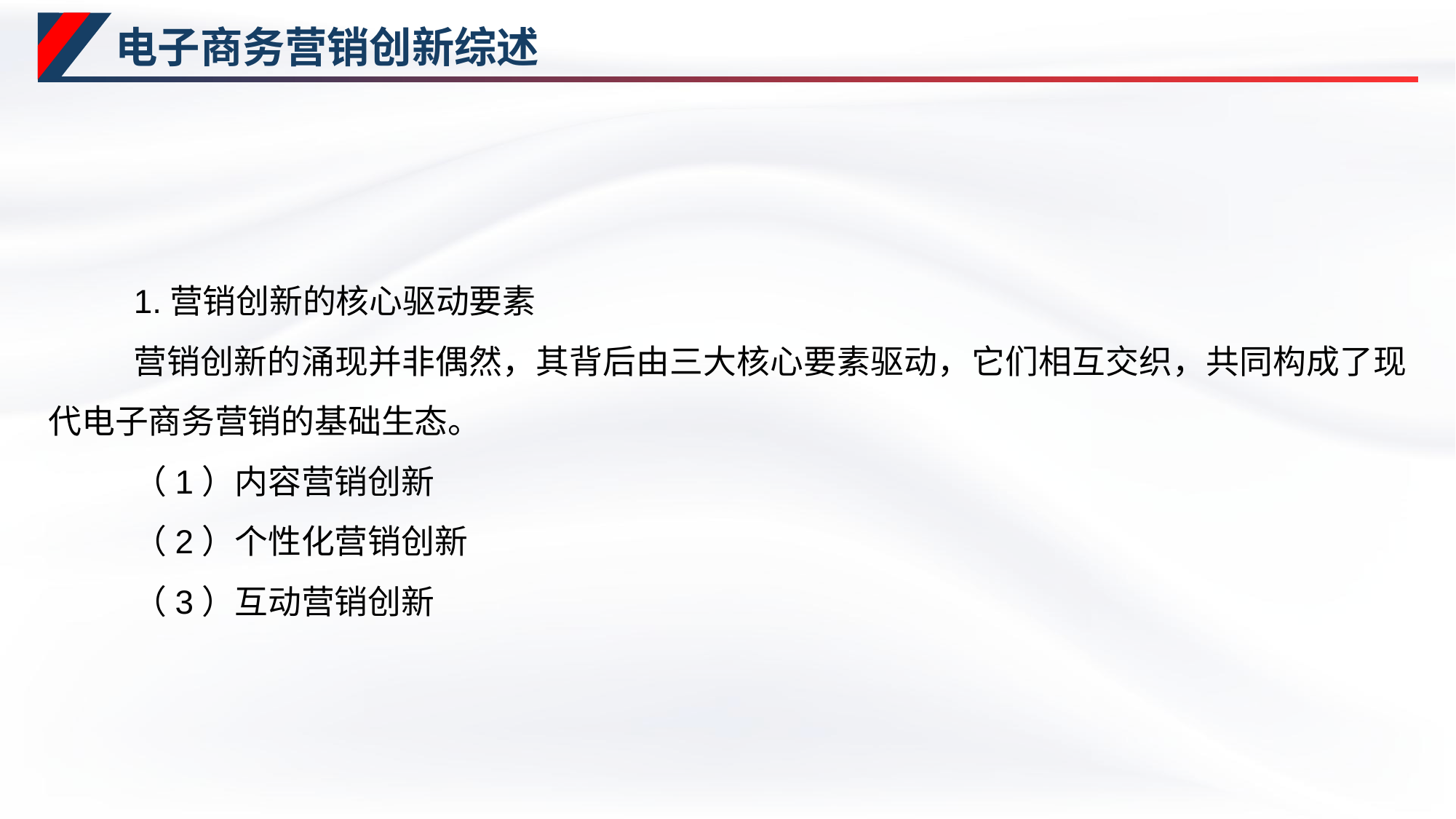

# 电子商务营销创新综述
1.营销创新的核心驱动要素
营销创新的涌现并非偶然，其背后由三大核心要素驱动，它们相互交织，共同构成了现代电子商务营销的基础生态。
（1）内容营销创新
（2）个性化营销创新
（3）互动营销创新